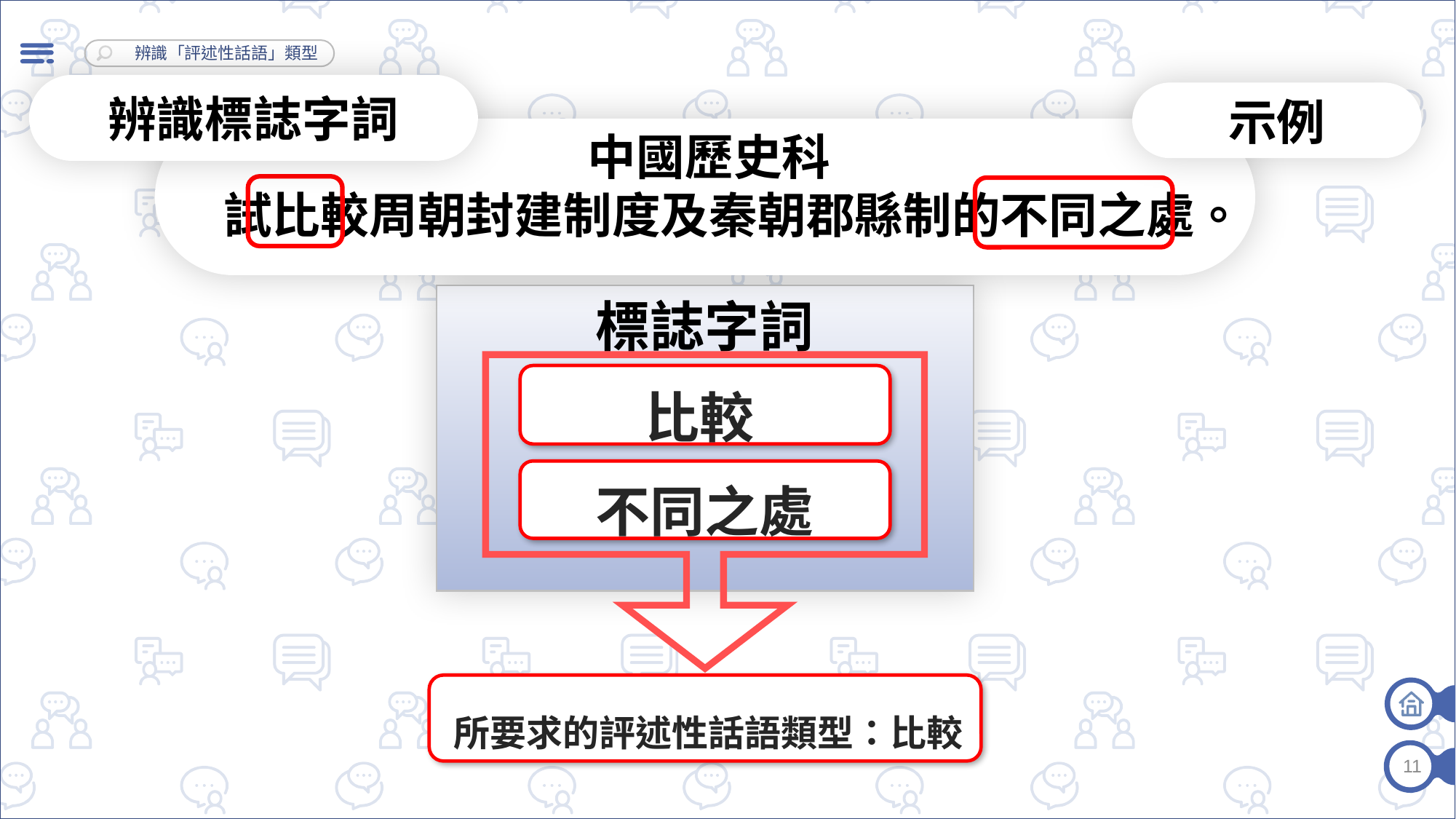

辨識標誌字詞
示例

中國歷史科
試比較周朝封建制度及秦朝郡縣制的不同之處。

標誌字詞

比較

不同之處

所要求的評述性話語類型：比較
11